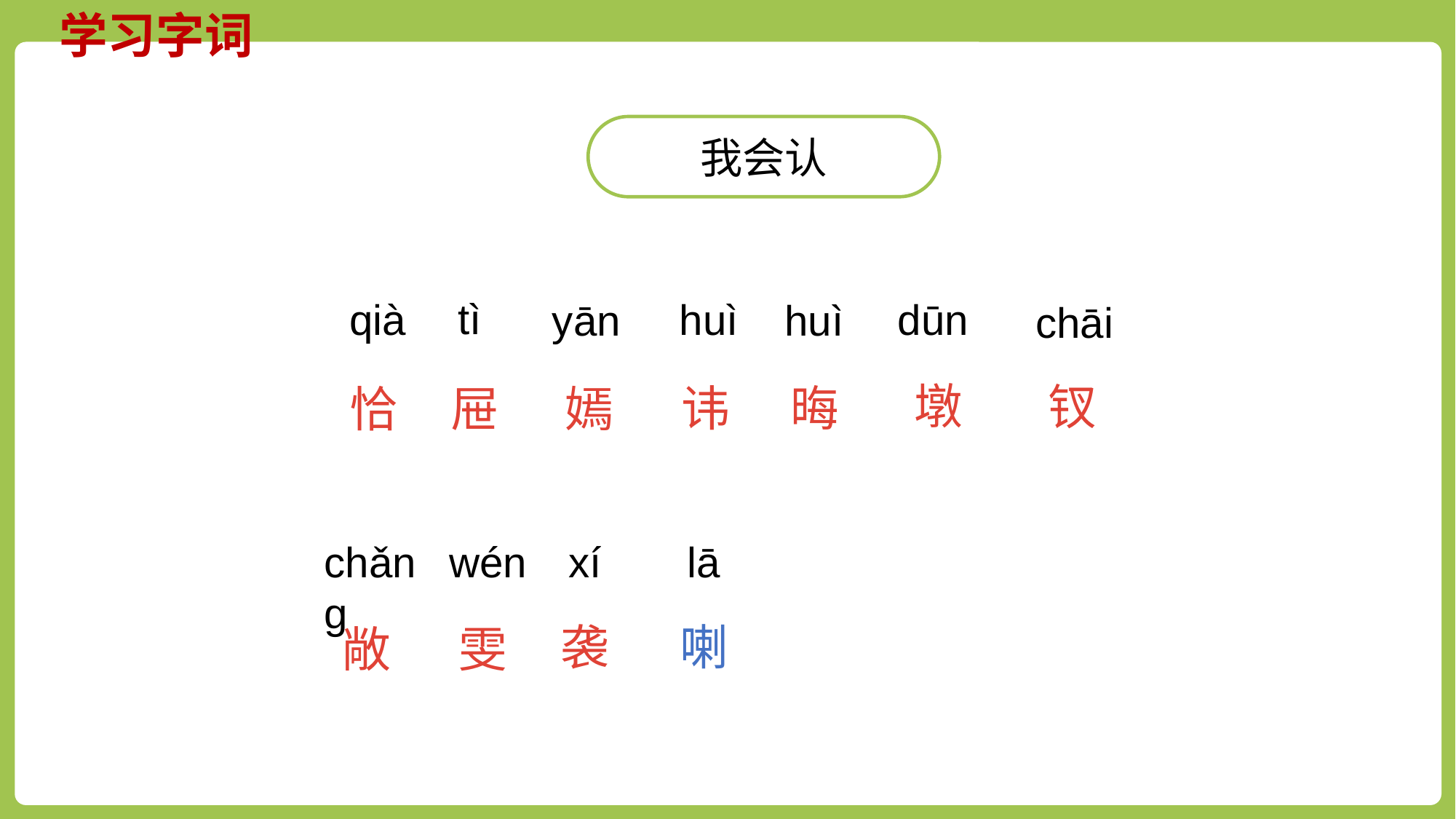

学习字词
我会认
tì
qià
huì
dūn
yān
huì
chāi
墩
钗
晦
讳
屉
恰
嫣
chǎng
xí
lā
wén
袭
喇
敞
雯